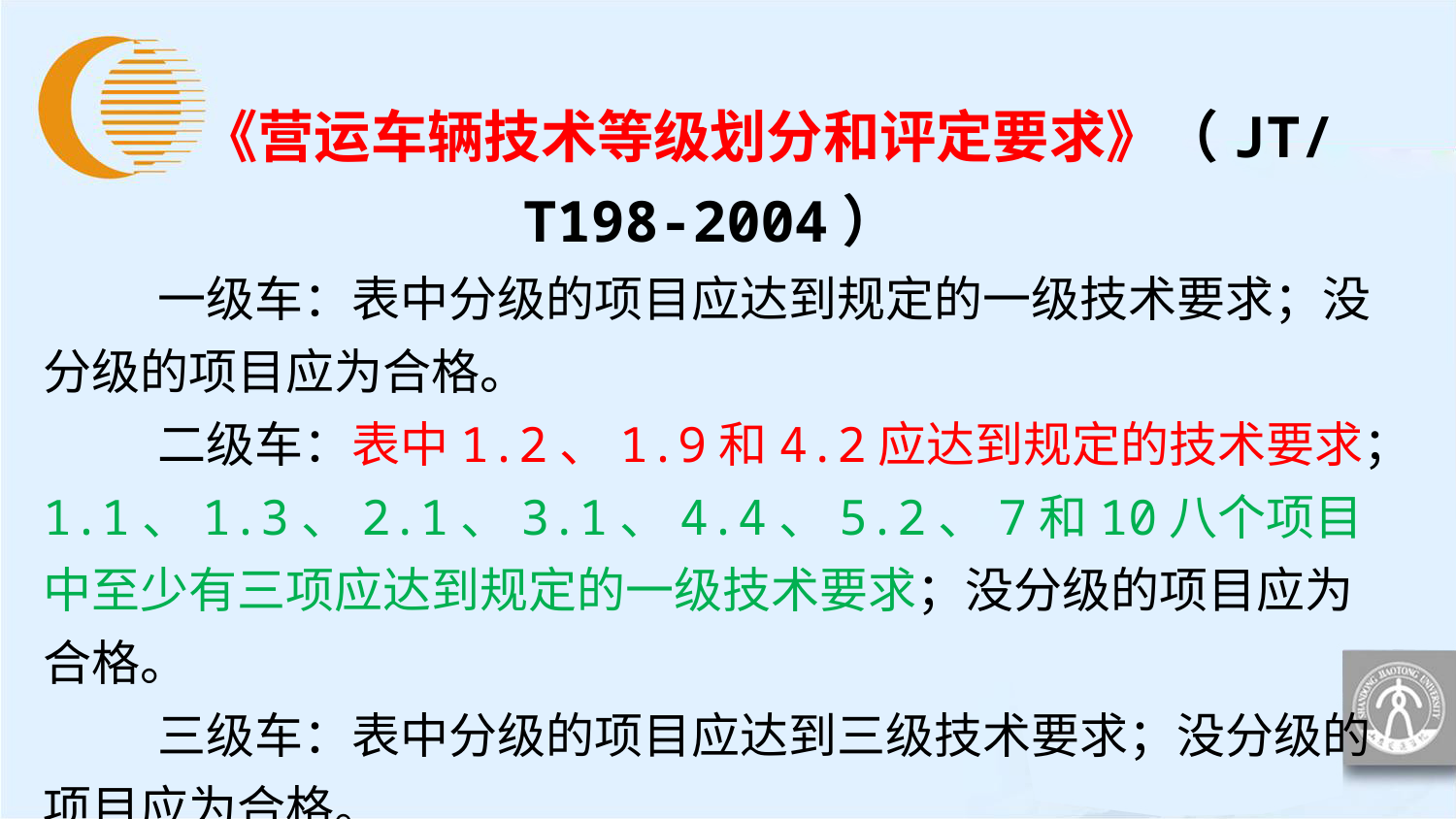

《营运车辆技术等级划分和评定要求》（JT/T198-2004）
一级车：表中分级的项目应达到规定的一级技术要求；没分级的项目应为合格。
二级车：表中1.2、1.9和4.2应达到规定的技术要求；1.1、1.3、2.1、3.1、4.4、5.2、7和10八个项目中至少有三项应达到规定的一级技术要求；没分级的项目应为合格。
三级车：表中分级的项目应达到三级技术要求；没分级的项目应为合格。